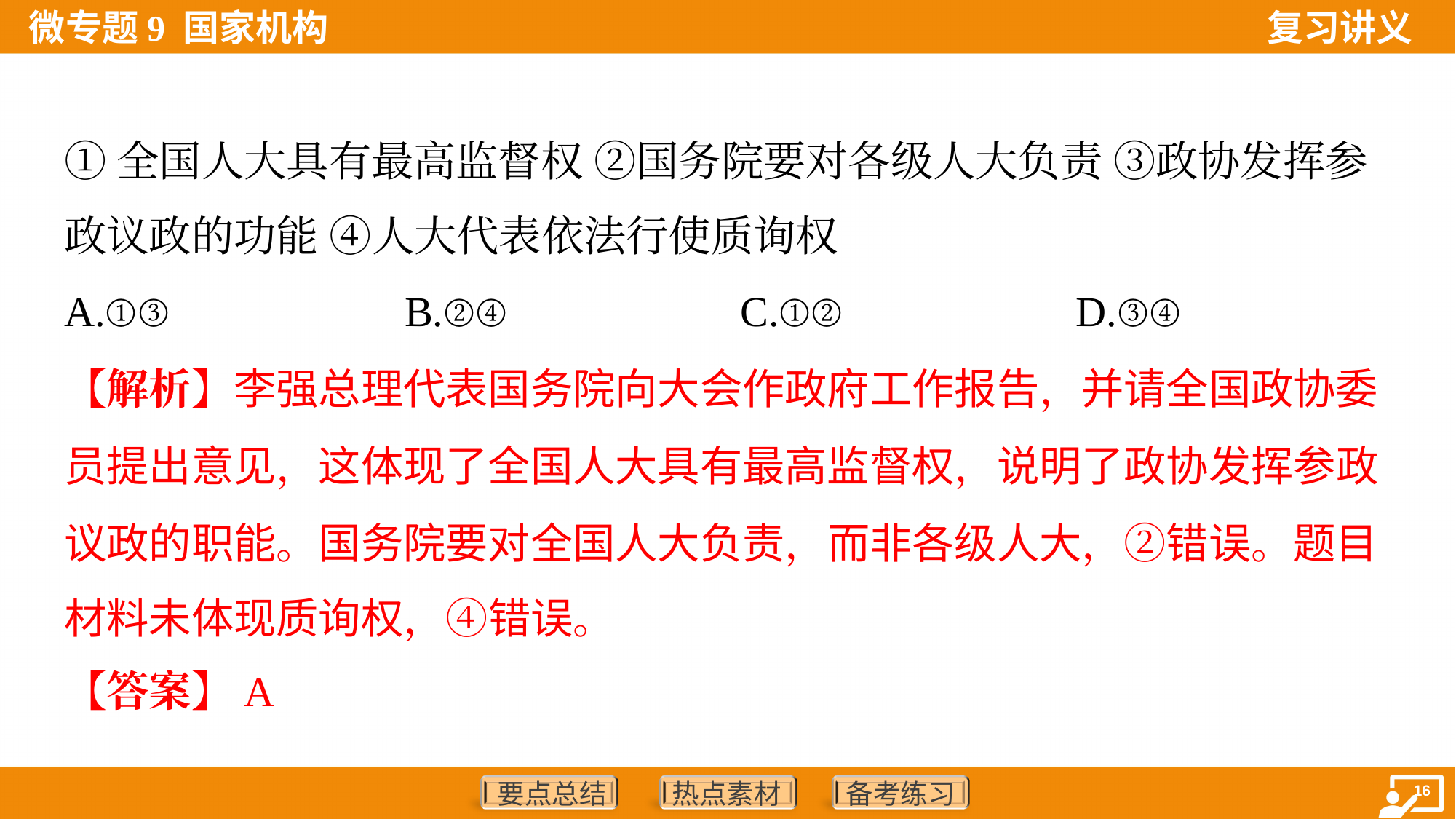

①全国人大具有最高监督权 ②国务院要对各级人大负责 ③政协发挥参
政议政的功能 ④人大代表依法行使质询权
A.①③	B.②④	C.①②	D.③④
【解析】李强总理代表国务院向大会作政府工作报告，并请全国政协委
员提出意见，这体现了全国人大具有最高监督权，说明了政协发挥参政
议政的职能。国务院要对全国人大负责，而非各级人大，②错误。题目
材料未体现质询权，④错误。
【答案】A